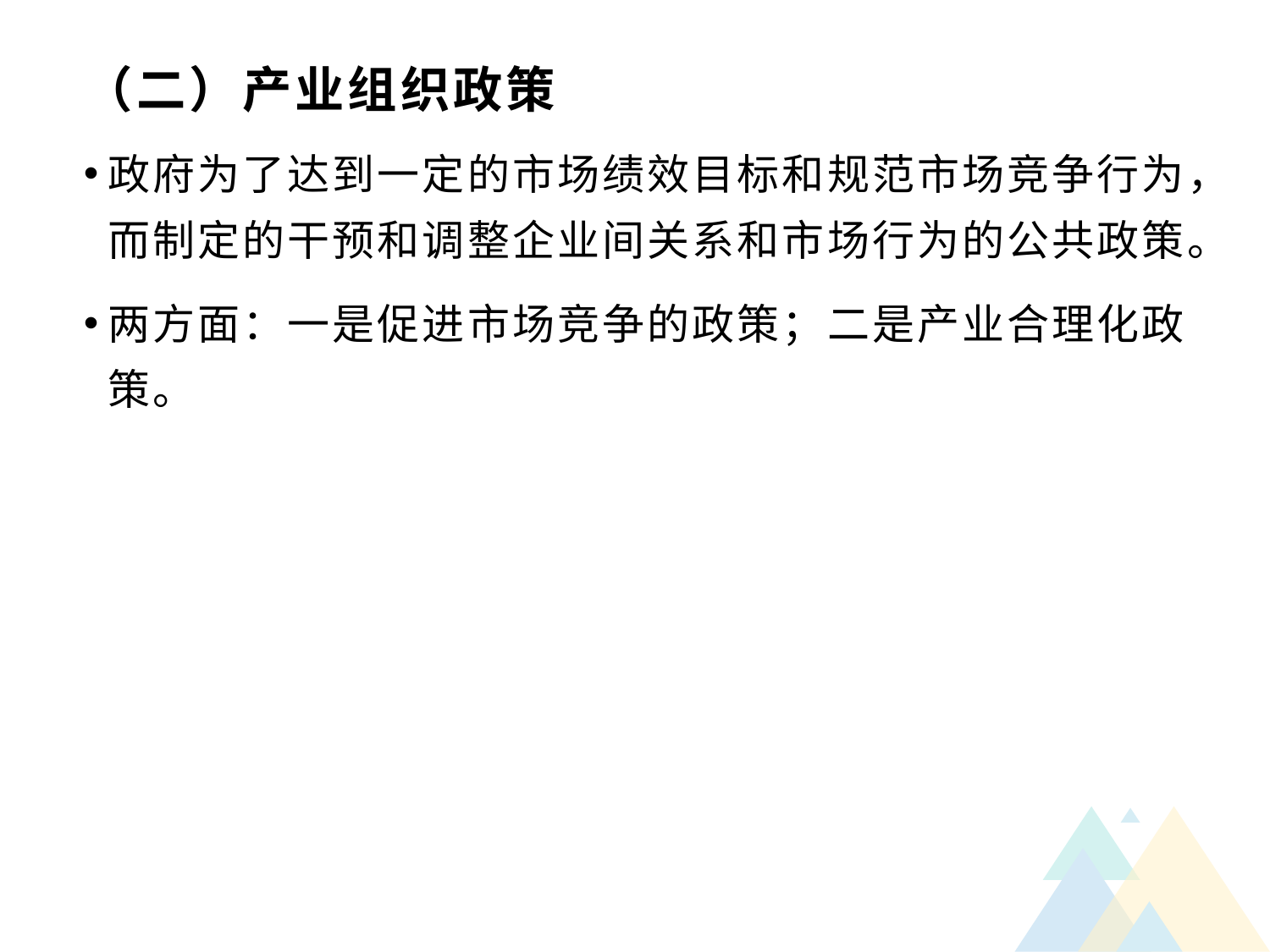

# （二）产业组织政策
政府为了达到一定的市场绩效目标和规范市场竞争行为，而制定的干预和调整企业间关系和市场行为的公共政策。
两方面：一是促进市场竞争的政策；二是产业合理化政策。